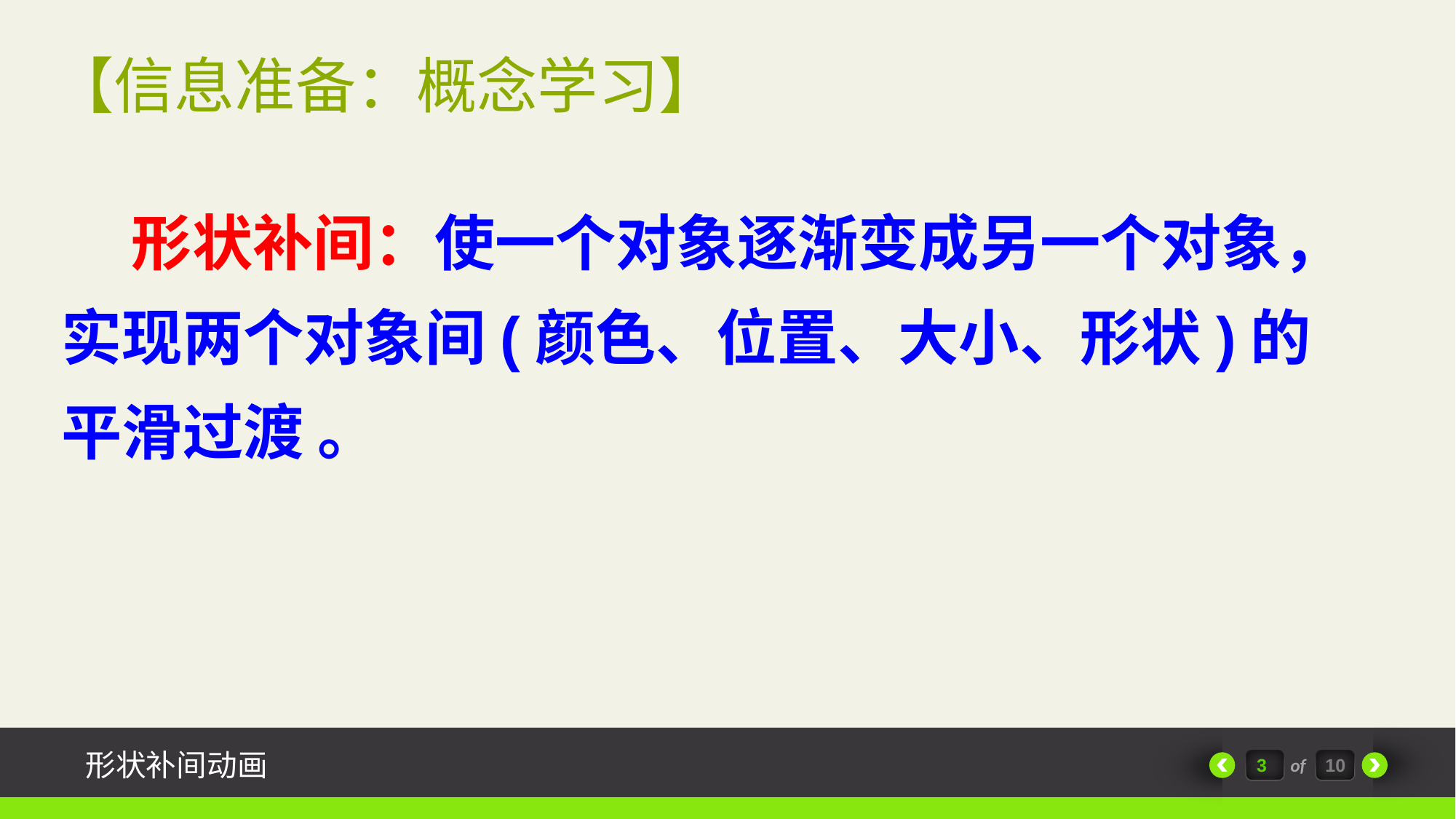

【信息准备：概念学习】
    形状补间：使一个对象逐渐变成另一个对象，实现两个对象间(颜色、位置、大小、形状)的平滑过渡 。